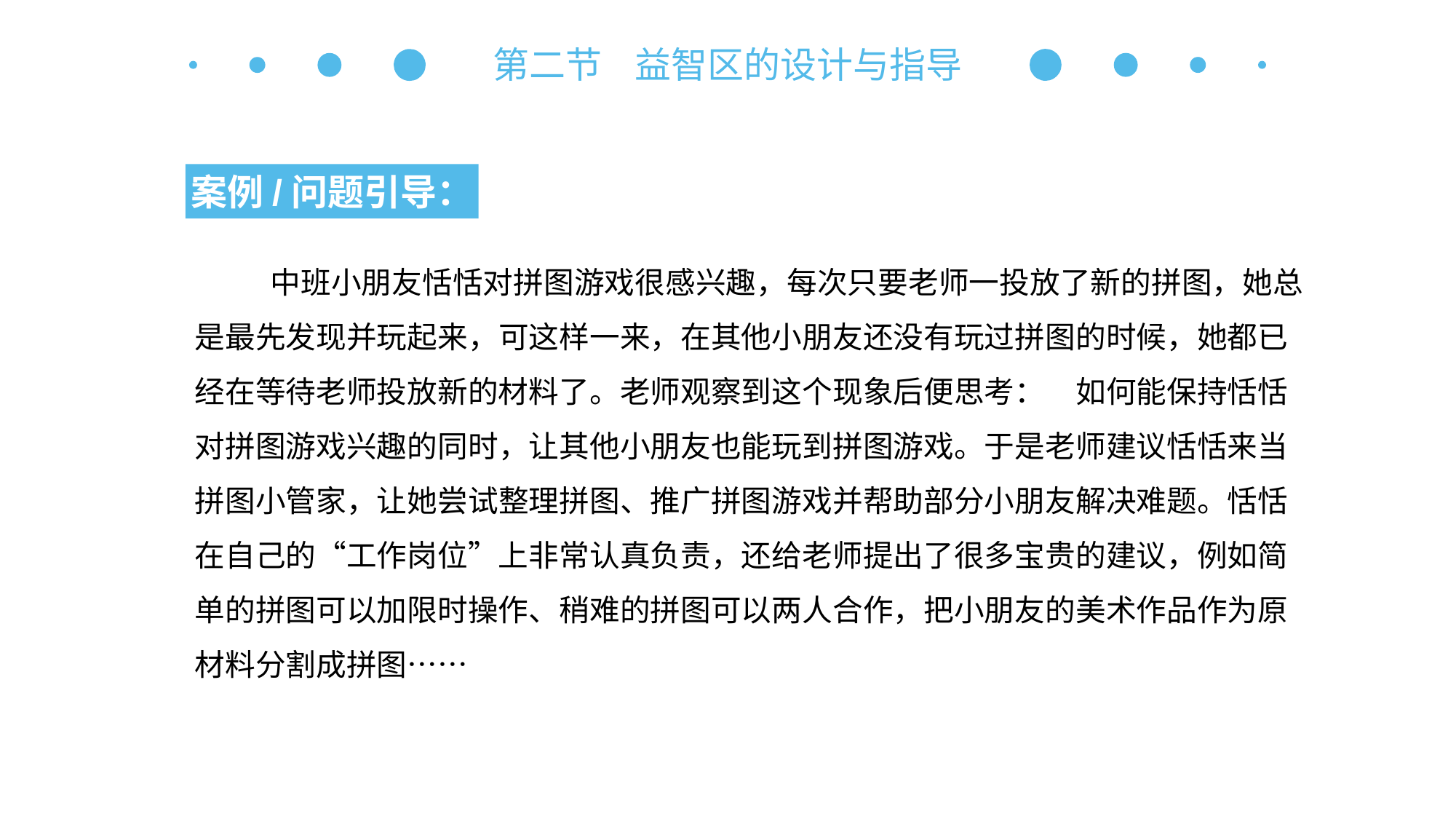

第二节    益智区的设计与指导

案例/问题引导：
中班小朋友恬恬对拼图游戏很感兴趣，每次只要老师一投放了新的拼图，她总是最先发现并玩起来，可这样一来，在其他小朋友还没有玩过拼图的时候，她都已经在等待老师投放新的材料了。老师观察到这个现象后便思考：　如何能保持恬恬对拼图游戏兴趣的同时，让其他小朋友也能玩到拼图游戏。于是老师建议恬恬来当拼图小管家，让她尝试整理拼图、推广拼图游戏并帮助部分小朋友解决难题。恬恬在自己的“工作岗位”上非常认真负责，还给老师提出了很多宝贵的建议，例如简单的拼图可以加限时操作、稍难的拼图可以两人合作，把小朋友的美术作品作为原材料分割成拼图……